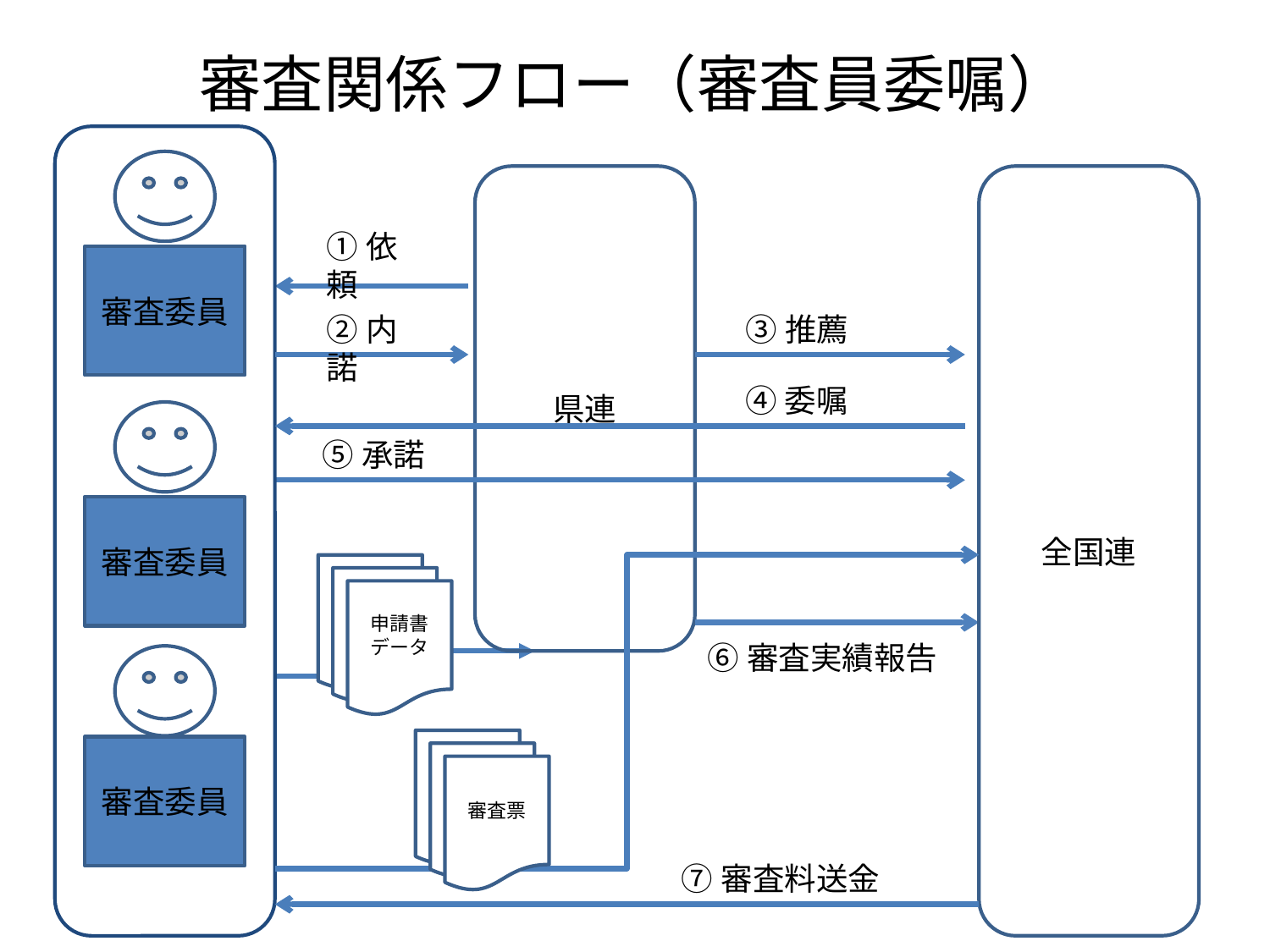

# 審査関係フロー（審査員委嘱）

県連
全国連
①依頼
審査委員
②内諾
③推薦
④委嘱

⑤承諾
審査委員

申請書
データ
⑥審査実績報告

審査票
審査委員
⑦審査料送金